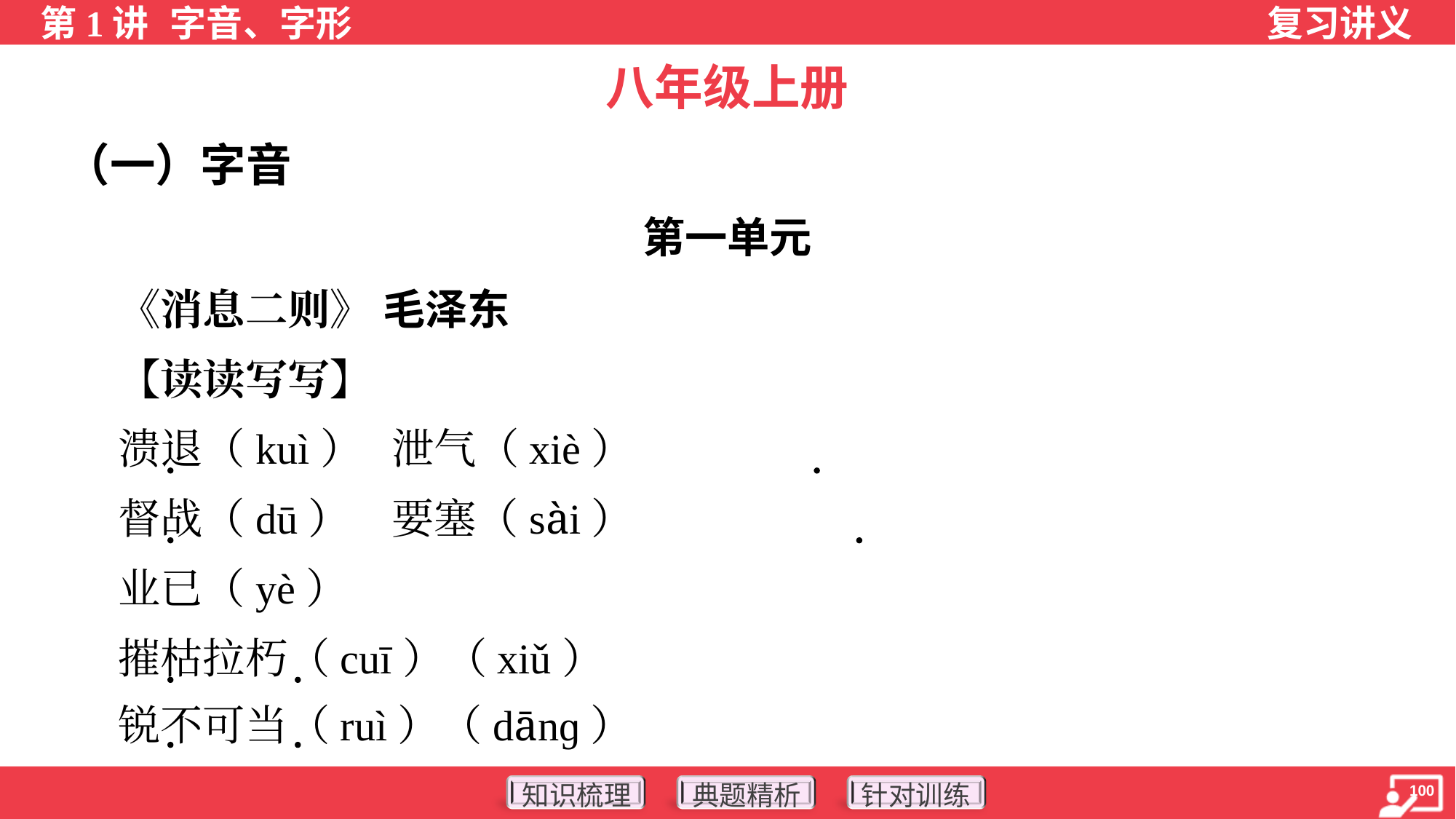

八年级上册
（一）字音
第一单元
    《消息二则》 毛泽东
    【读读写写】
    溃退（kuì）	泄气（xiè）
    督战（dū）	要塞（sài）
    业已（yè）
    摧枯拉朽（cuī）（xiǔ）
    锐不可当（ruì）（dānɡ）